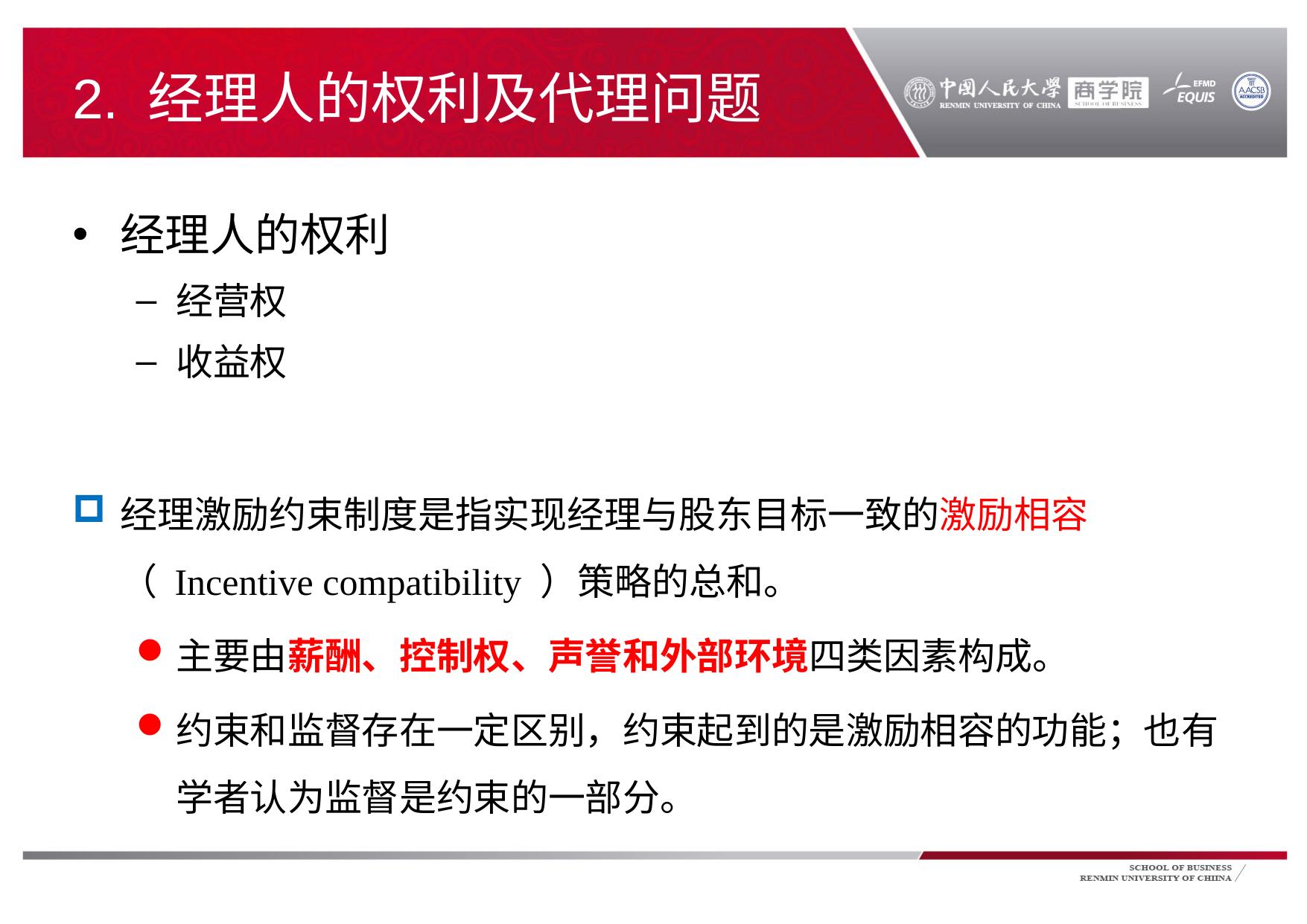

# 2. 经理人的权利及代理问题
经理人的权利
经营权
收益权

经理激励约束制度是指实现经理与股东目标一致的激励相容（ Incentive compatibility ）策略的总和。
主要由薪酬、控制权、声誉和外部环境四类因素构成。
约束和监督存在一定区别，约束起到的是激励相容的功能；也有学者认为监督是约束的一部分。